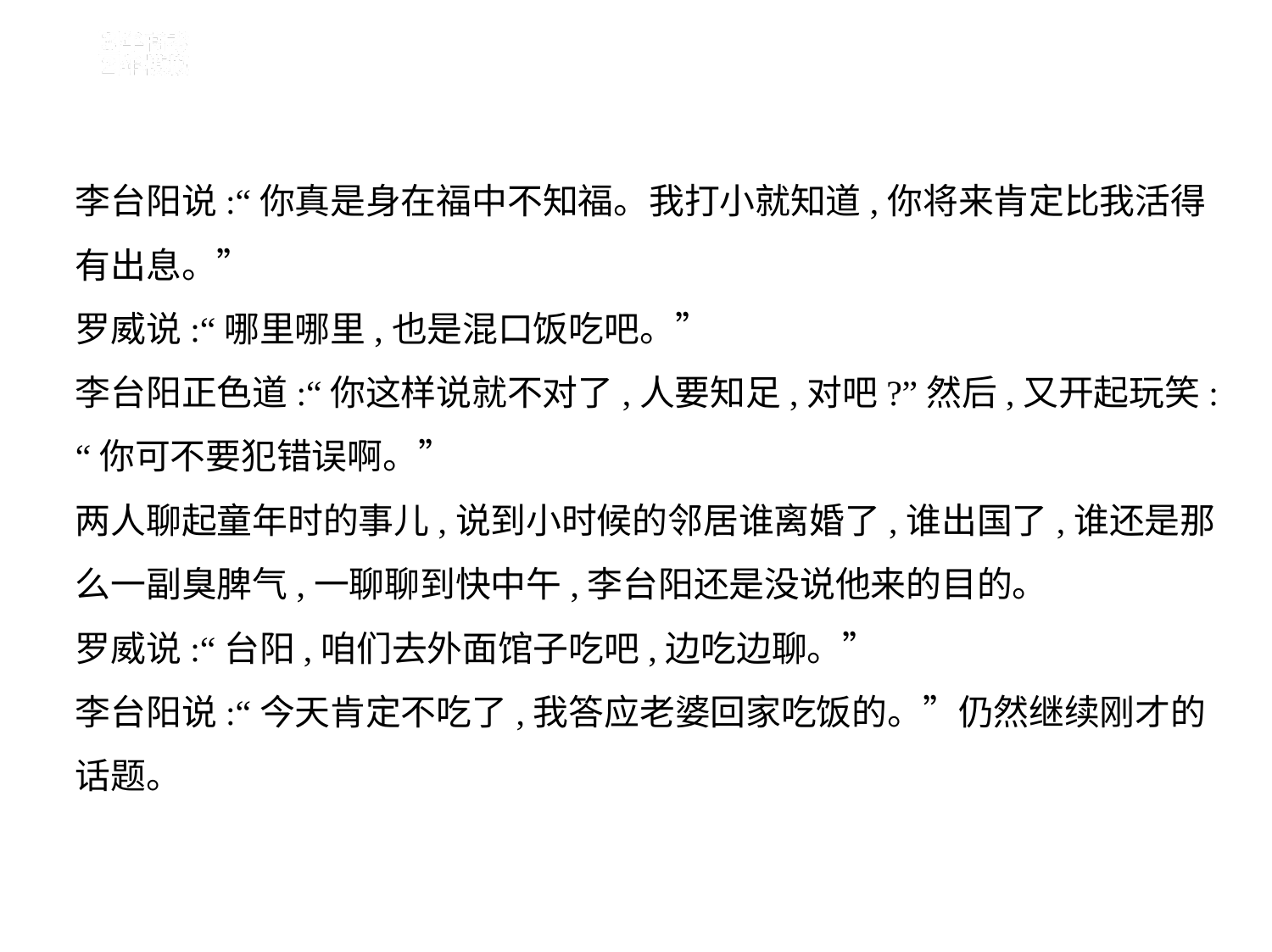

李台阳说:“你真是身在福中不知福。我打小就知道,你将来肯定比我活得
有出息。”
罗威说:“哪里哪里,也是混口饭吃吧。”
李台阳正色道:“你这样说就不对了,人要知足,对吧?”然后,又开起玩笑:
“你可不要犯错误啊。”
两人聊起童年时的事儿,说到小时候的邻居谁离婚了,谁出国了,谁还是那
么一副臭脾气,一聊聊到快中午,李台阳还是没说他来的目的。
罗威说:“台阳,咱们去外面馆子吃吧,边吃边聊。”
李台阳说:“今天肯定不吃了,我答应老婆回家吃饭的。”仍然继续刚才的
话题。